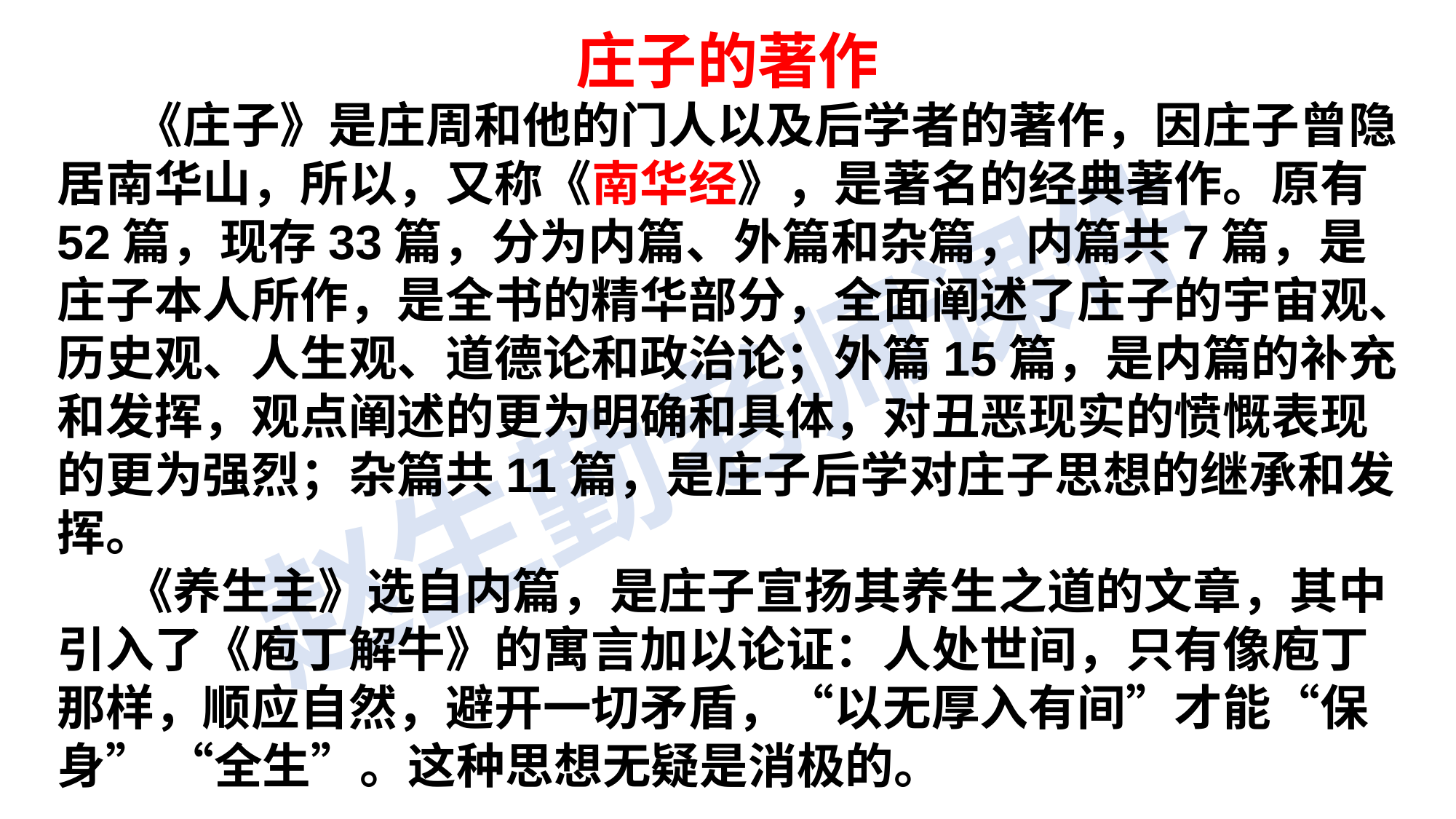

庄子的著作
      《庄子》是庄周和他的门人以及后学者的著作，因庄子曾隐居南华山，所以，又称《南华经》，是著名的经典著作。原有52篇，现存33篇，分为内篇、外篇和杂篇，内篇共7篇，是庄子本人所作，是全书的精华部分，全面阐述了庄子的宇宙观、历史观、人生观、道德论和政治论；外篇15篇，是内篇的补充和发挥，观点阐述的更为明确和具体，对丑恶现实的愤慨表现的更为强烈；杂篇共11篇，是庄子后学对庄子思想的继承和发挥。
     《养生主》选自内篇，是庄子宣扬其养生之道的文章，其中引入了《庖丁解牛》的寓言加以论证：人处世间，只有像庖丁那样，顺应自然，避开一切矛盾，“以无厚入有间”才能“保身” “全生”。这种思想无疑是消极的。